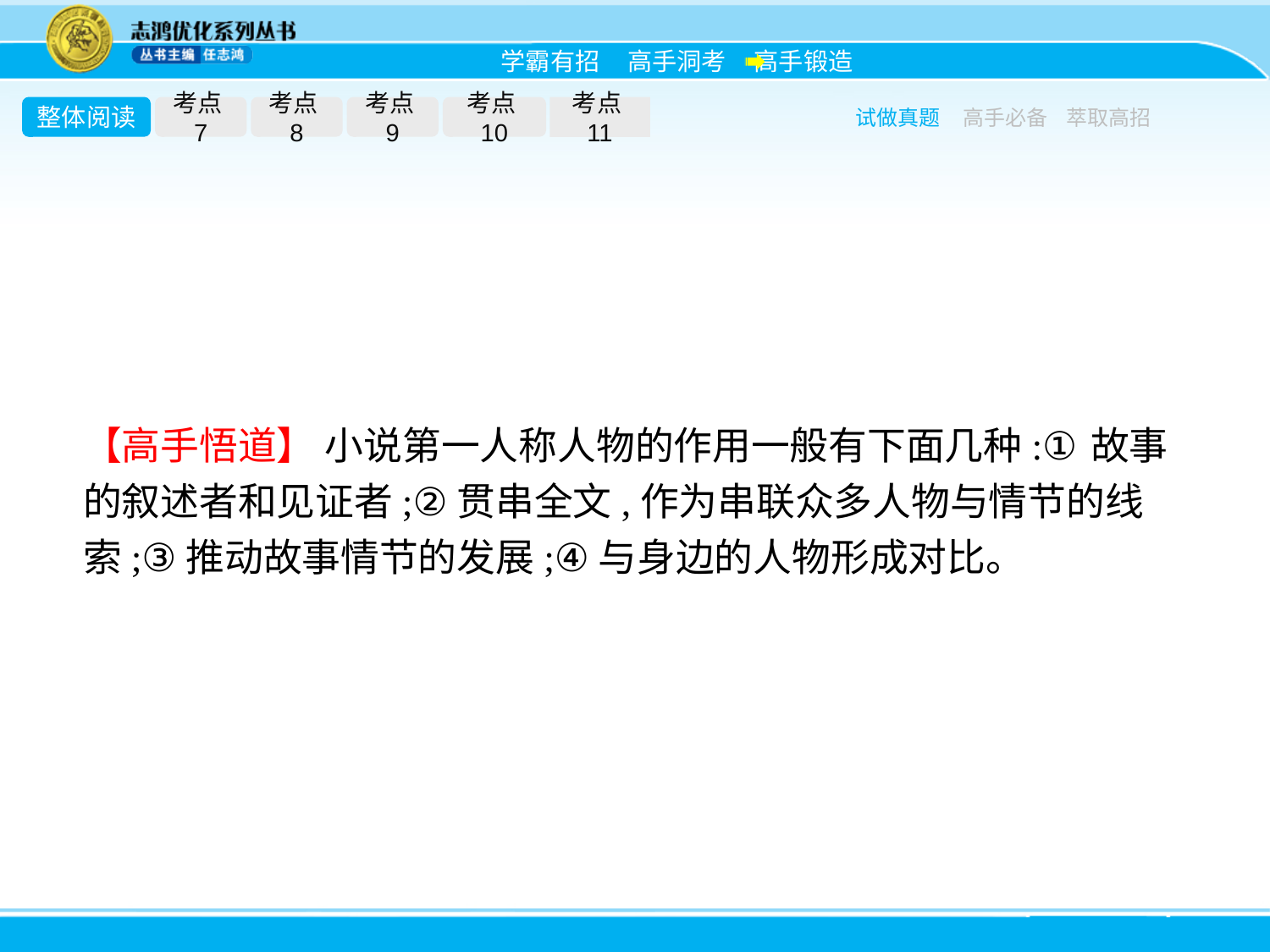

整体阅读
考点7
考点8
考点9
考点10
考点11
试做真题
高手必备
萃取高招
【高手悟道】 小说第一人称人物的作用一般有下面几种:①故事的叙述者和见证者;②贯串全文,作为串联众多人物与情节的线索;③推动故事情节的发展;④与身边的人物形成对比。